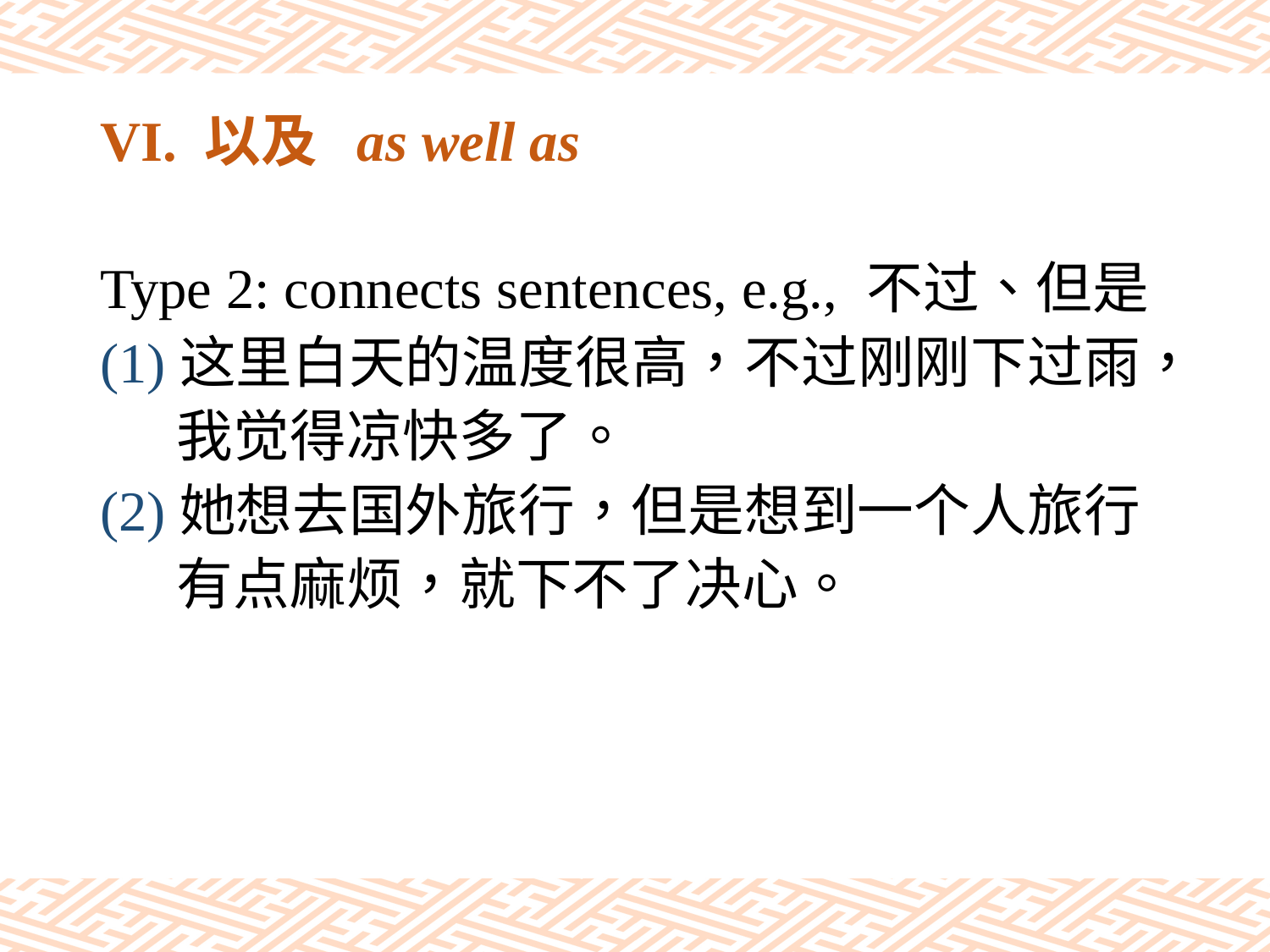

# VI. 以及  as well as
Type 2: connects sentences, e.g., 不过、但是
(1)这里白天的温度很高，不过刚刚下过雨，
     我觉得凉快多了。
(2)她想去国外旅行，但是想到一个人旅行
     有点麻烦，就下不了决心。